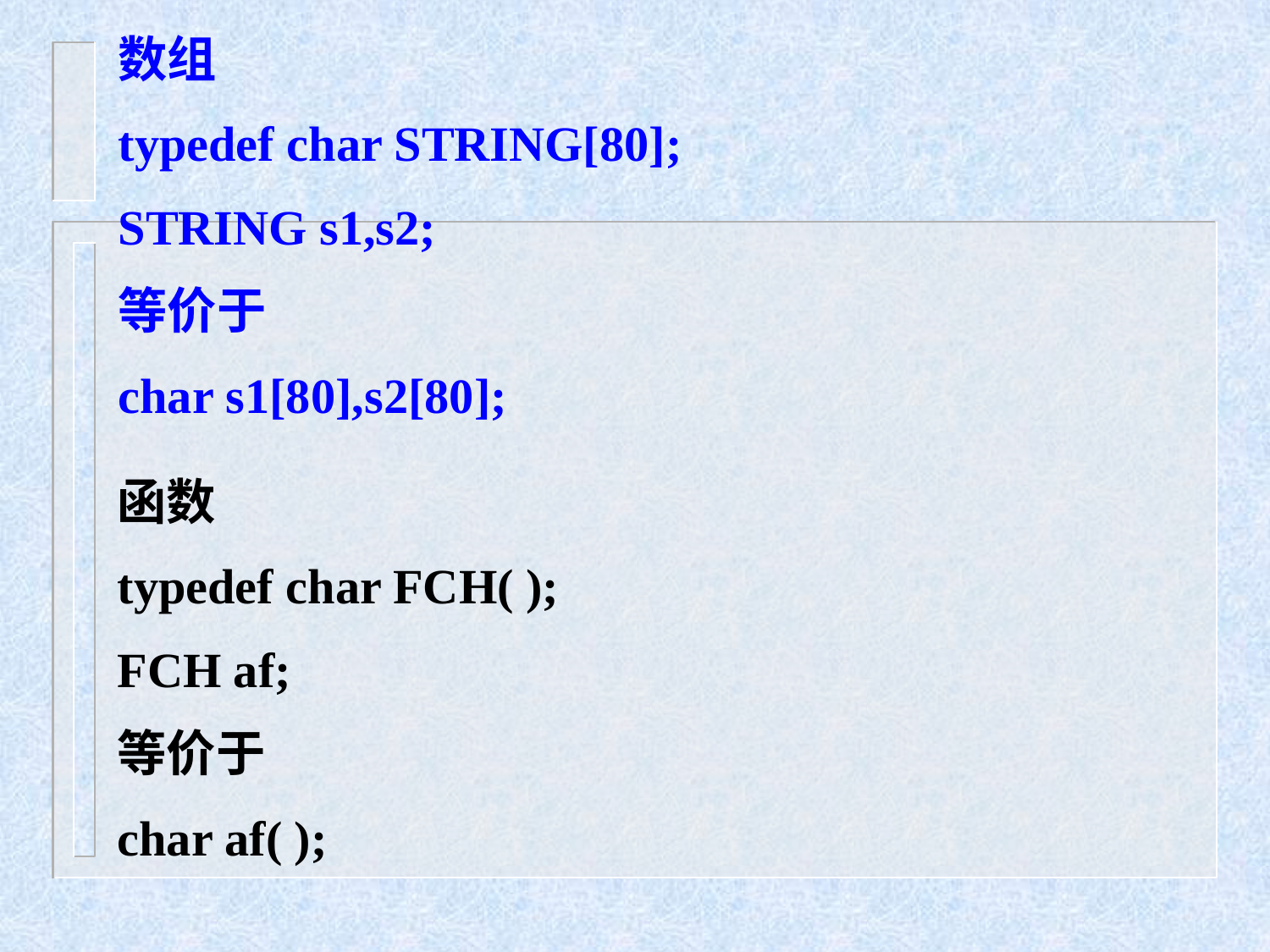

数组
typedef char STRING[80];
STRING s1,s2;
等价于
char s1[80],s2[80];
函数
typedef char FCH( );
FCH af;
等价于
char af( );